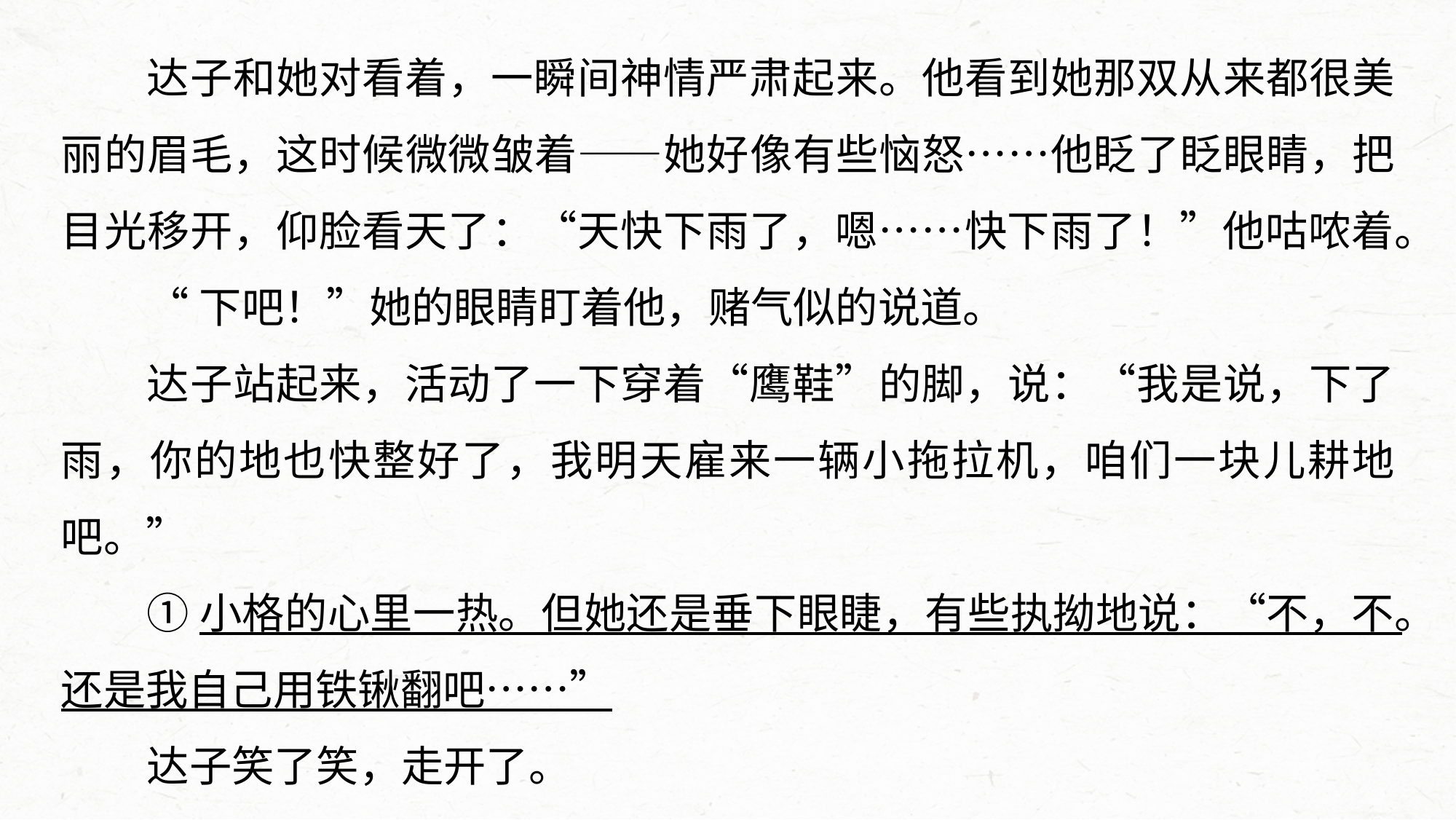

达子和她对看着，一瞬间神情严肃起来。他看到她那双从来都很美丽的眉毛，这时候微微皱着——她好像有些恼怒……他眨了眨眼睛，把目光移开，仰脸看天了：“天快下雨了，嗯……快下雨了！”他咕哝着。
“下吧！”她的眼睛盯着他，赌气似的说道。
达子站起来，活动了一下穿着“鹰鞋”的脚，说：“我是说，下了雨，你的地也快整好了，我明天雇来一辆小拖拉机，咱们一块儿耕地吧。”
①小格的心里一热。但她还是垂下眼睫，有些执拗地说：“不，不。还是我自己用铁锹翻吧……”
达子笑了笑，走开了。